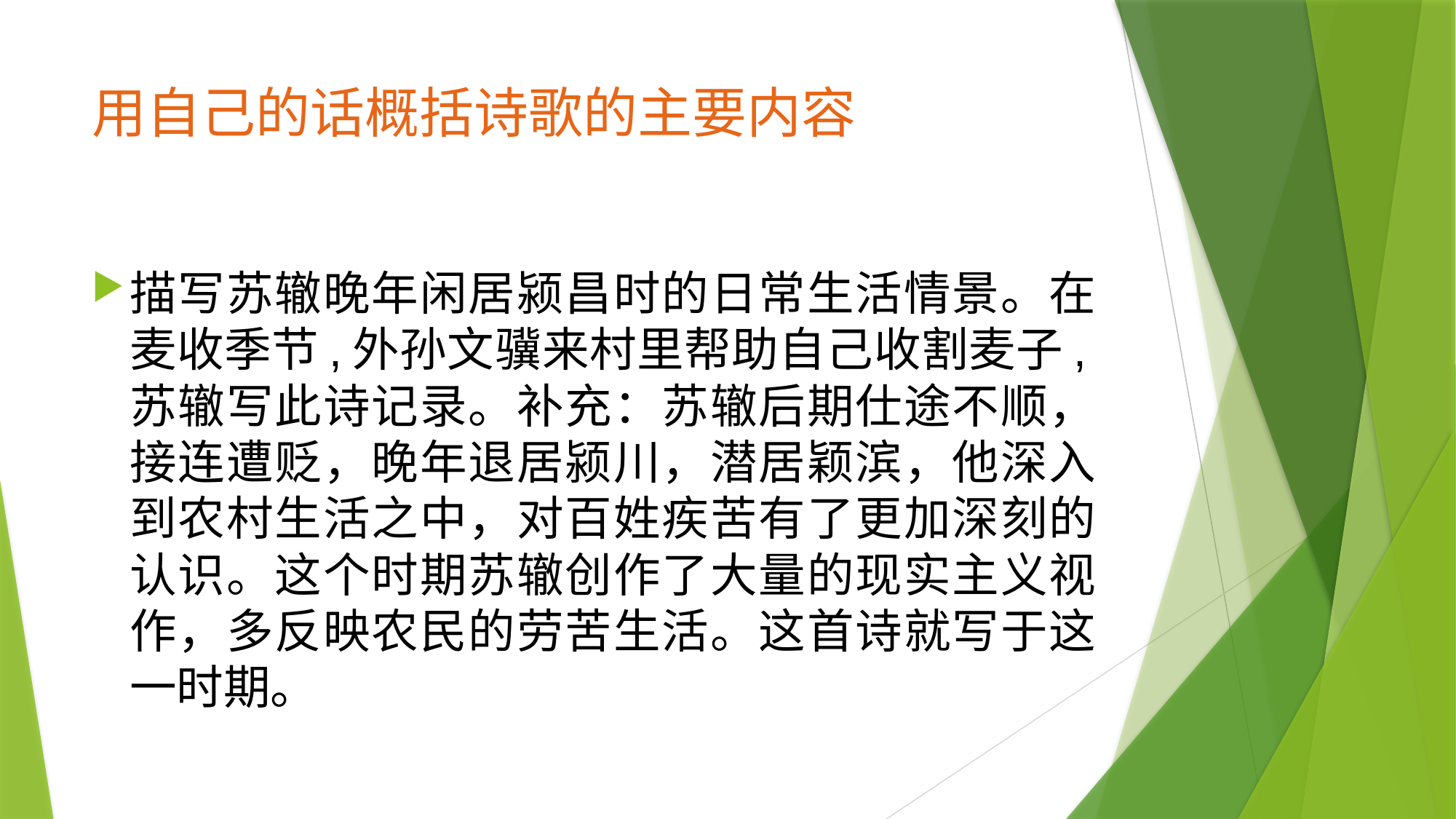

# 用自己的话概括诗歌的主要内容
描写苏辙晚年闲居颍昌时的日常生活情景。在麦收季节,外孙文骥来村里帮助自己收割麦子,苏辙写此诗记录。补充：苏辙后期仕途不顺，接连遭贬，晚年退居颍川，潜居颖滨，他深入到农村生活之中，对百姓疾苦有了更加深刻的认识。这个时期苏辙创作了大量的现实主义视作，多反映农民的劳苦生活。这首诗就写于这一时期。